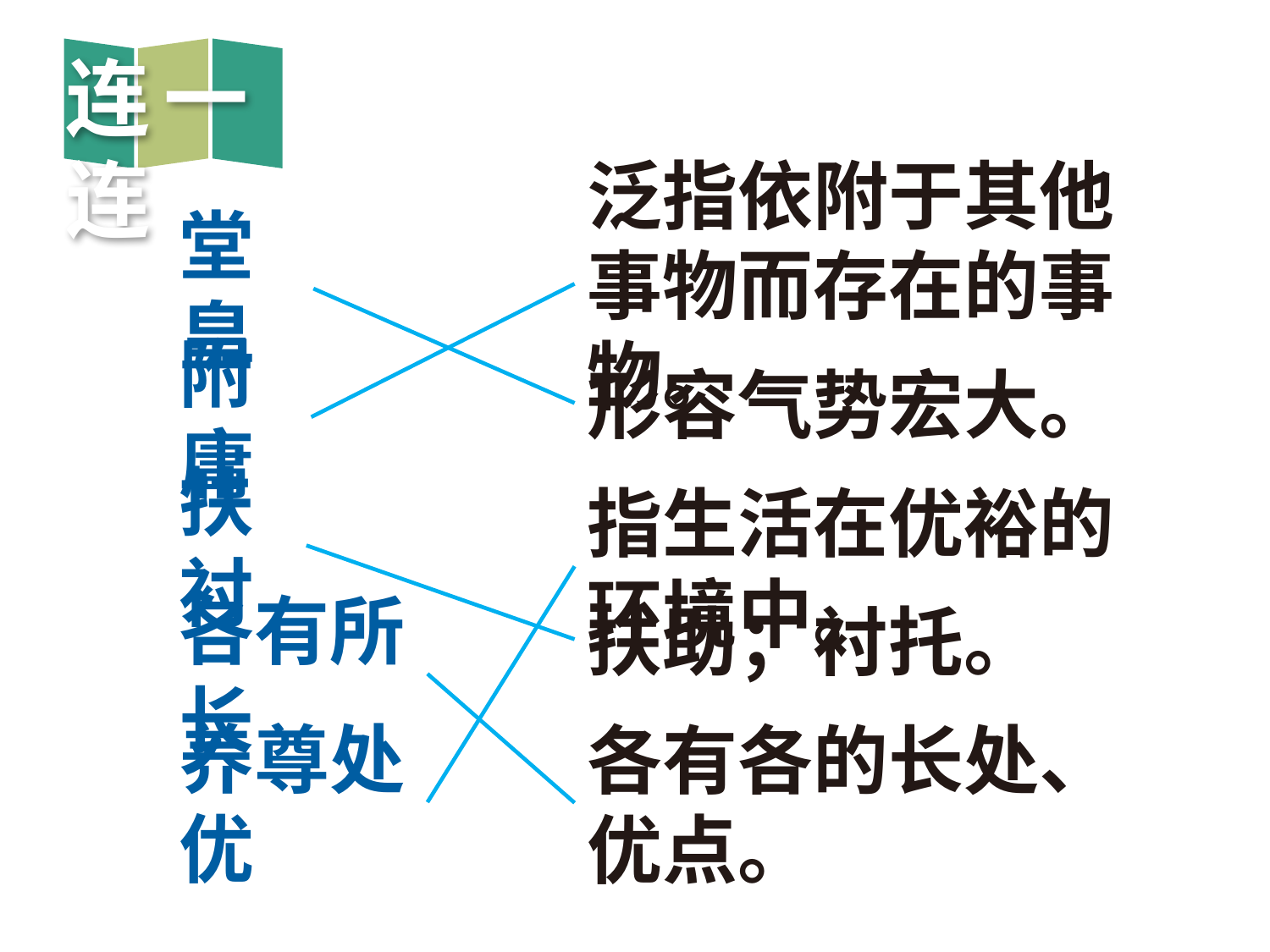

连一连

泛指依附于其他事物而存在的事物。
堂皇
附庸
形容气势宏大。
扶衬
指生活在优裕的环境中。
各有所长
扶助；衬托。
养尊处优
各有各的长处、优点。